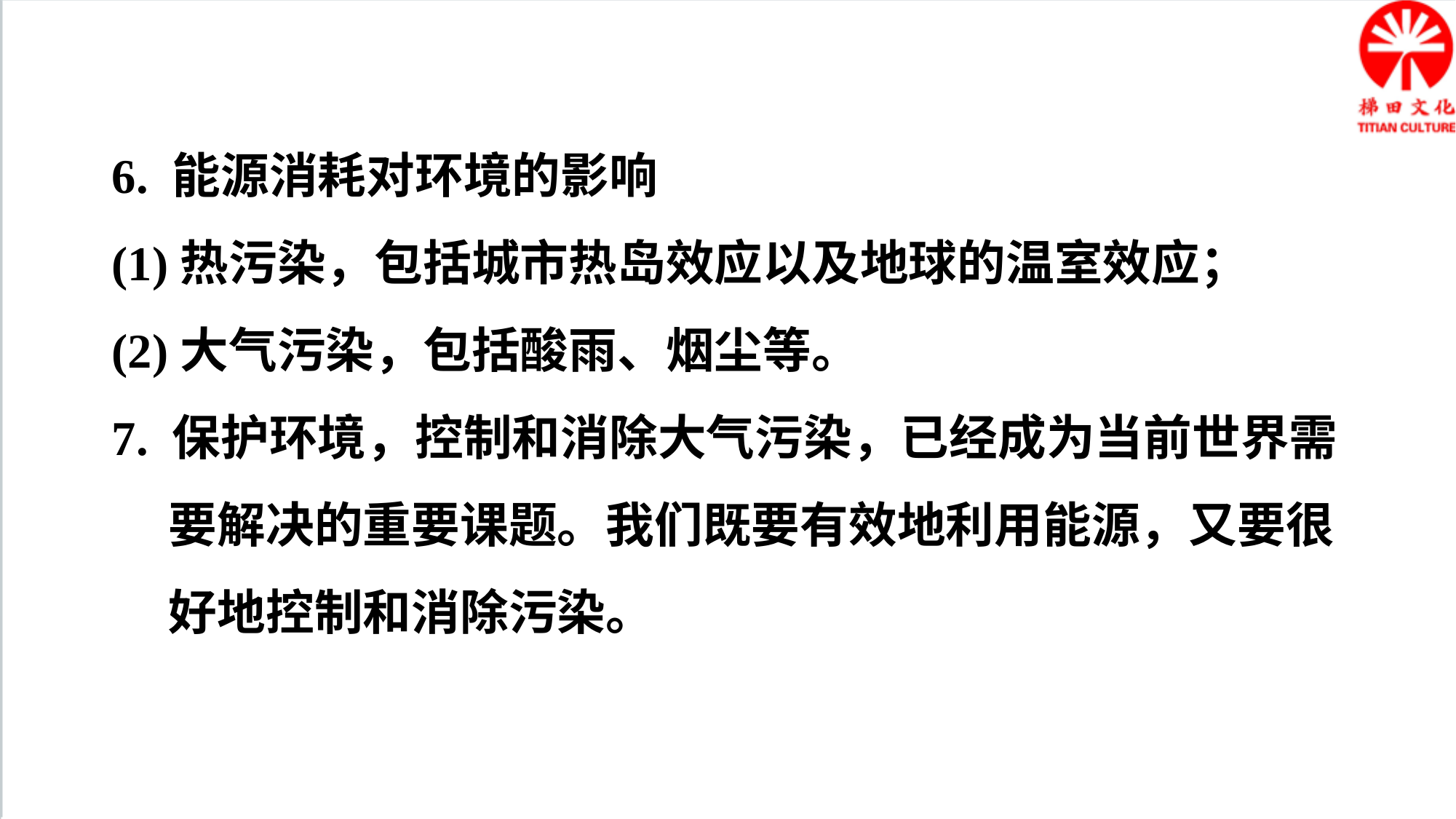

6. 能源消耗对环境的影响
(1)热污染，包括城市热岛效应以及地球的温室效应；
(2)大气污染，包括酸雨、烟尘等。
7. 保护环境，控制和消除大气污染，已经成为当前世界需要解决的重要课题。我们既要有效地利用能源，又要很好地控制和消除污染。